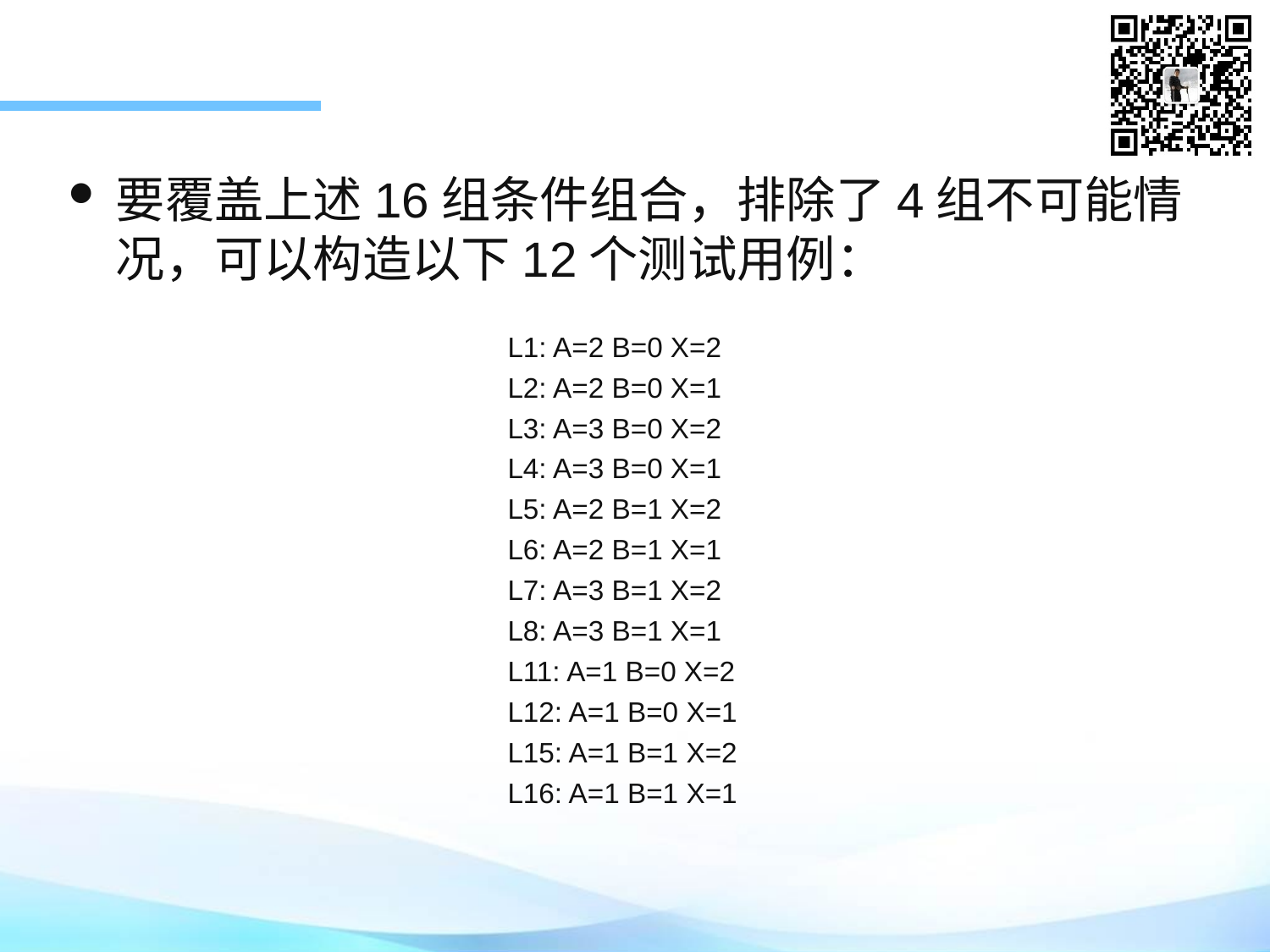

要覆盖上述16组条件组合，排除了4组不可能情况，可以构造以下12个测试用例：
L1: A=2 B=0 X=2
L2: A=2 B=0 X=1
L3: A=3 B=0 X=2
L4: A=3 B=0 X=1
L5: A=2 B=1 X=2
L6: A=2 B=1 X=1
L7: A=3 B=1 X=2
L8: A=3 B=1 X=1
L11: A=1 B=0 X=2
L12: A=1 B=0 X=1
L15: A=1 B=1 X=2
L16: A=1 B=1 X=1